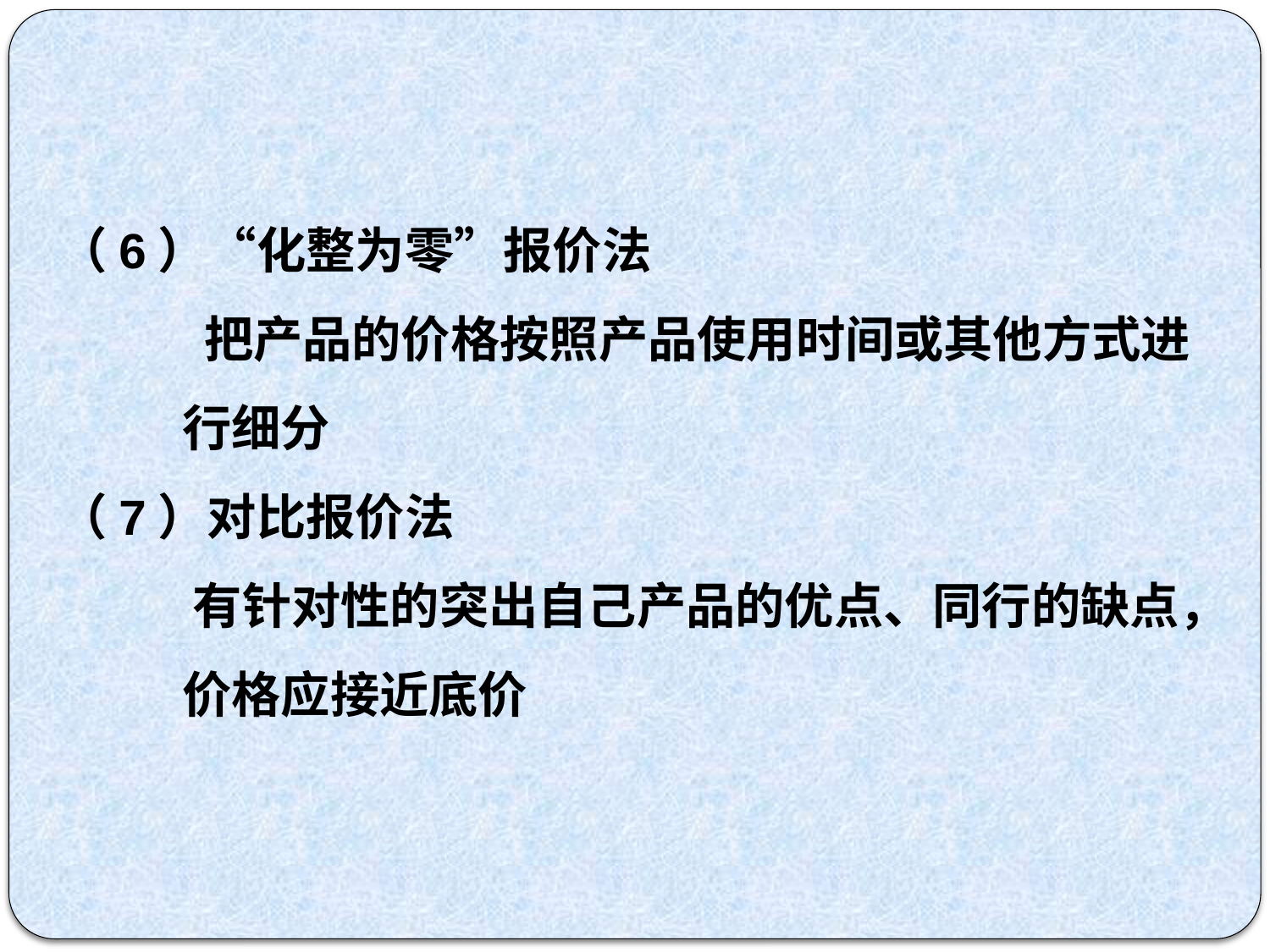

（6）“化整为零”报价法
            把产品的价格按照产品使用时间或其他方式进行细分
（7）对比报价法
           有针对性的突出自己产品的优点、同行的缺点，价格应接近底价